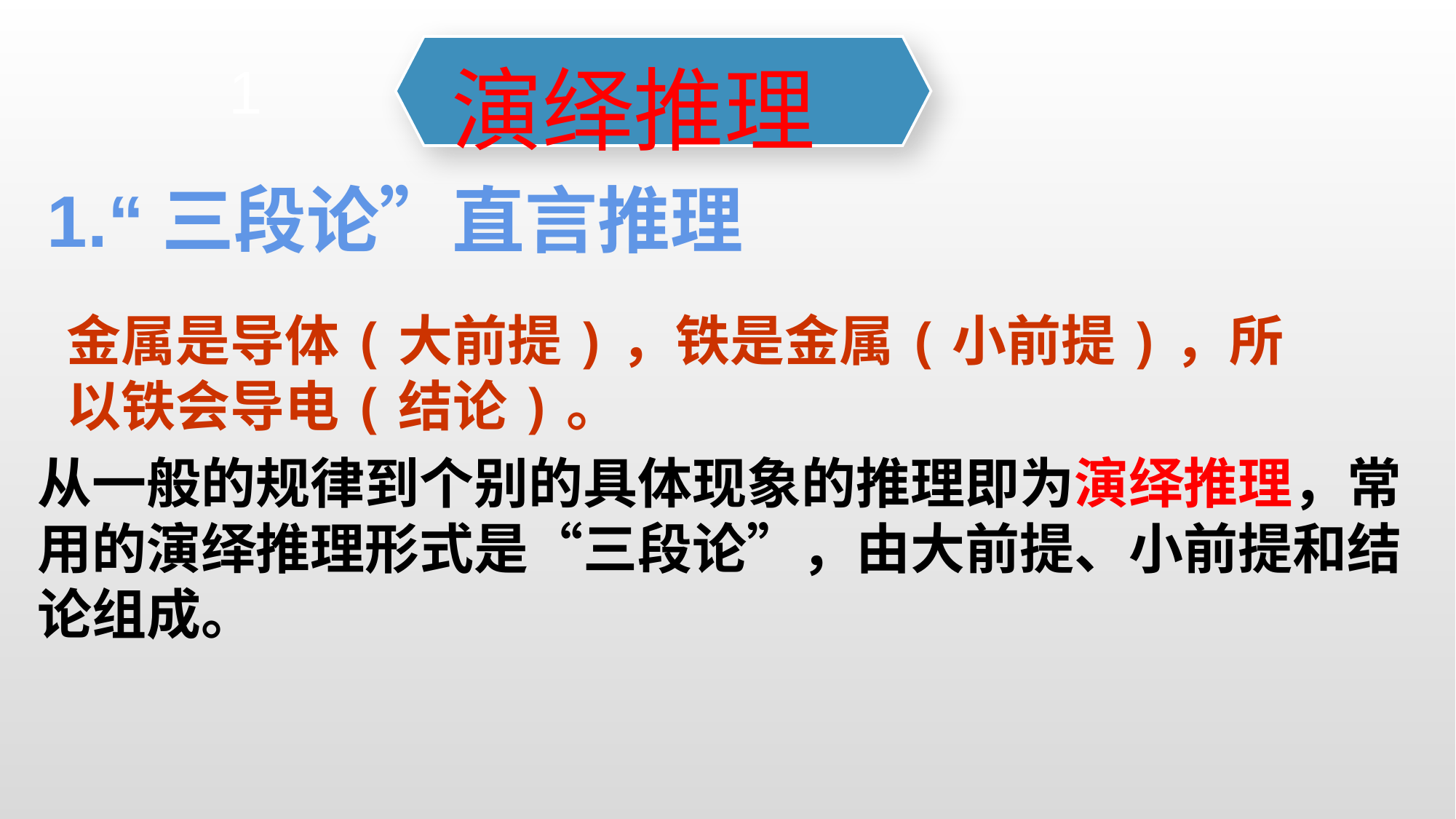

1
演绎推理
1.“三段论”直言推理
金属是导体(大前提)，铁是金属(小前提)，所以铁会导电(结论)。
从一般的规律到个别的具体现象的推理即为演绎推理，常用的演绎推理形式是“三段论”，由大前提、小前提和结论组成。